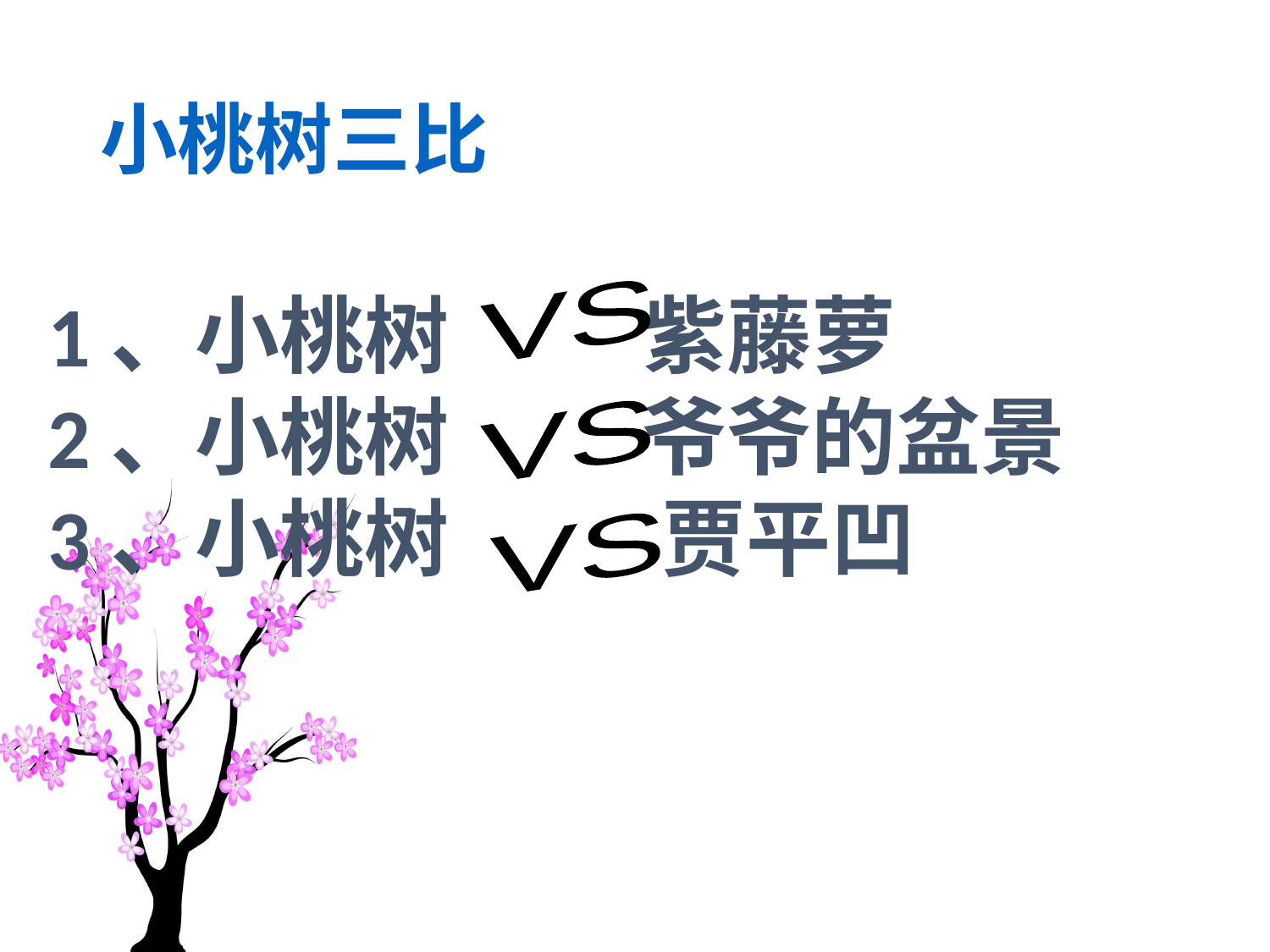

# 小桃树三比
1、小桃树          紫藤萝
2、小桃树          爷爷的盆景
3、小桃树           贾平凹

VS
VS
VS